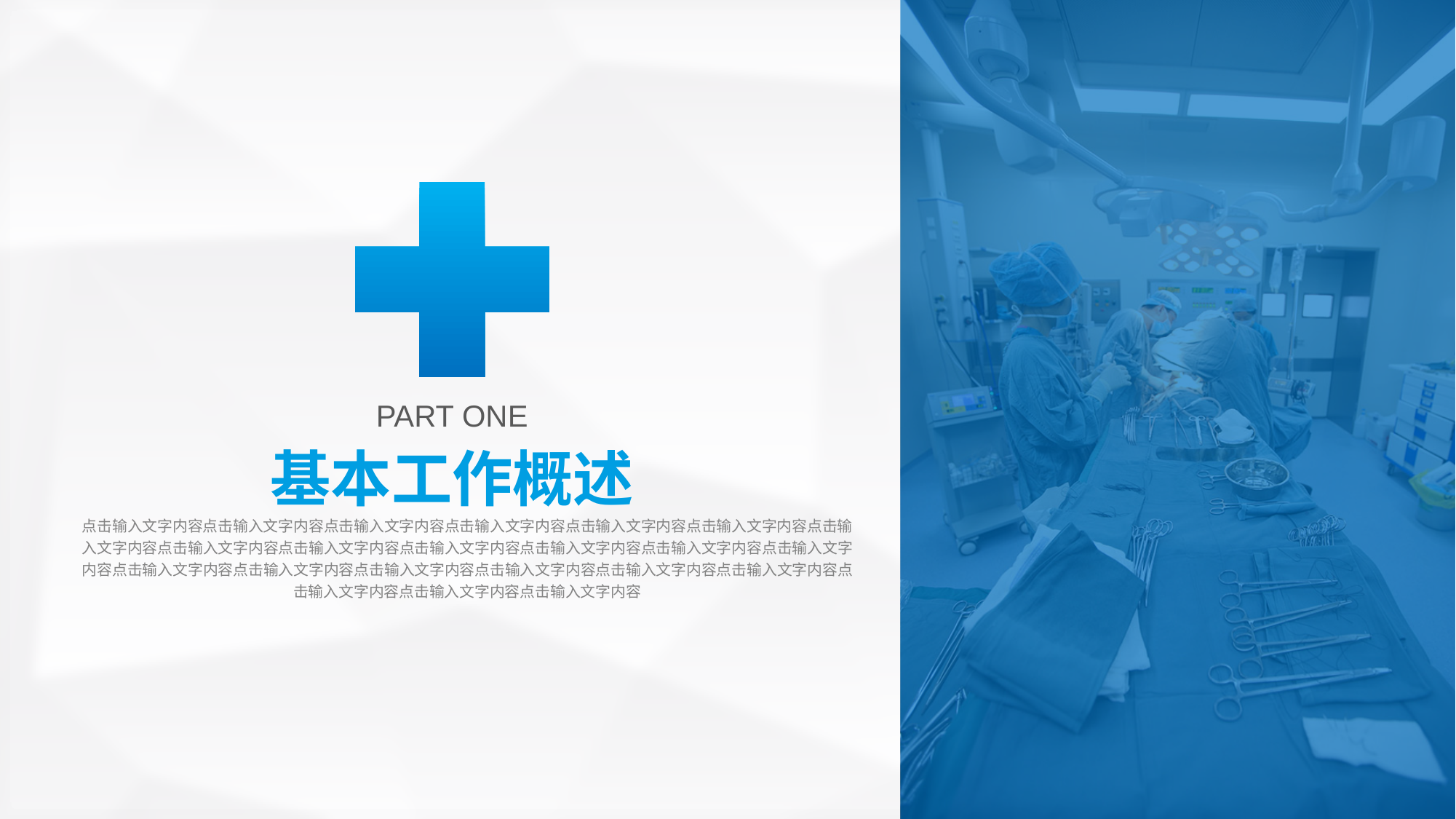

PART ONE
基本工作概述
点击输入文字内容点击输入文字内容点击输入文字内容点击输入文字内容点击输入文字内容点击输入文字内容点击输入文字内容点击输入文字内容点击输入文字内容点击输入文字内容点击输入文字内容点击输入文字内容点击输入文字内容点击输入文字内容点击输入文字内容点击输入文字内容点击输入文字内容点击输入文字内容点击输入文字内容点击输入文字内容点击输入文字内容点击输入文字内容